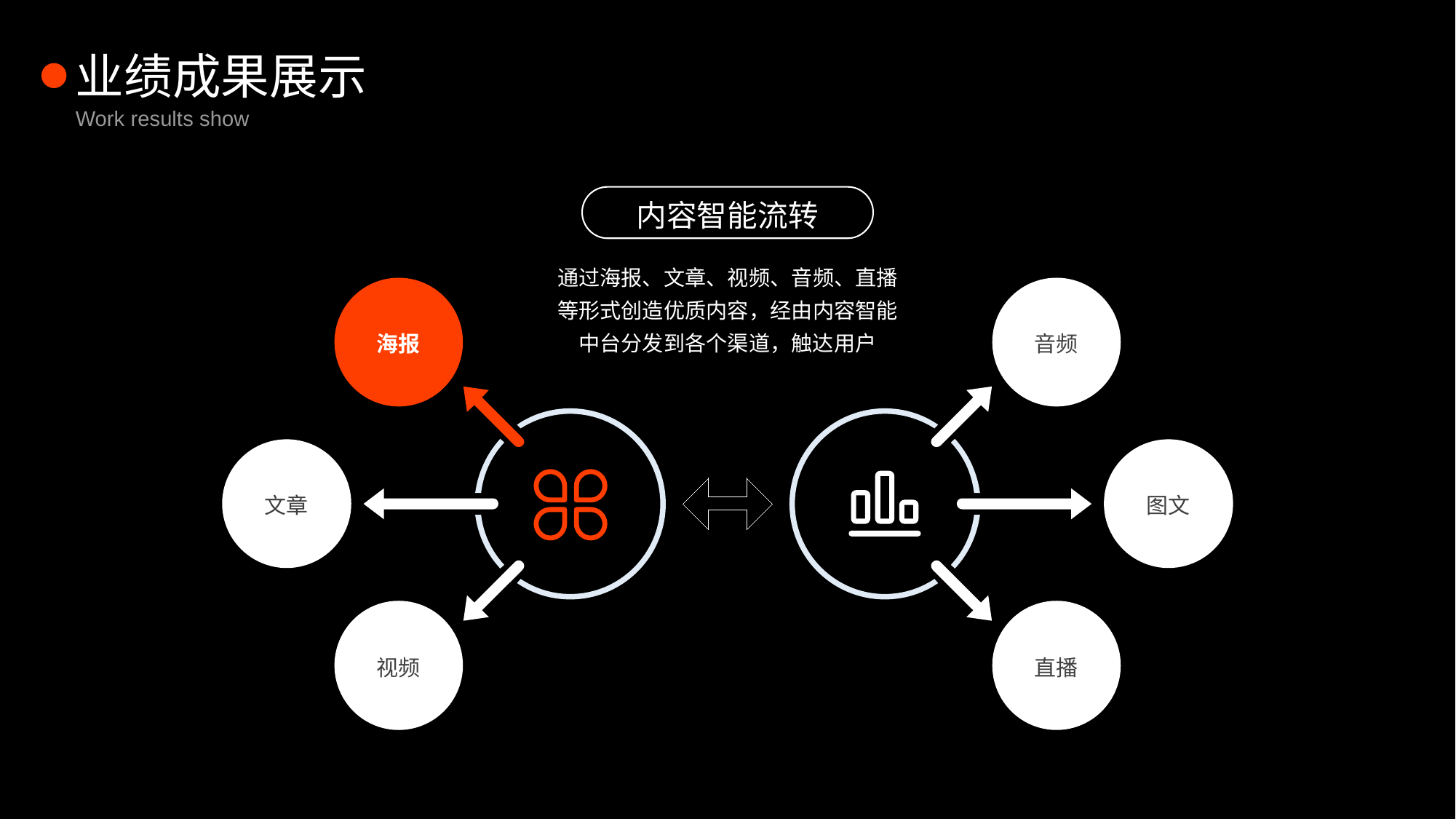

业绩成果展示

Work results show

内容智能流转
通过海报、文章、视频、音频、直播等形式创造优质内容，经由内容智能中台分发到各个渠道，触达用户

海报
音频

文章
图文

视频
直播